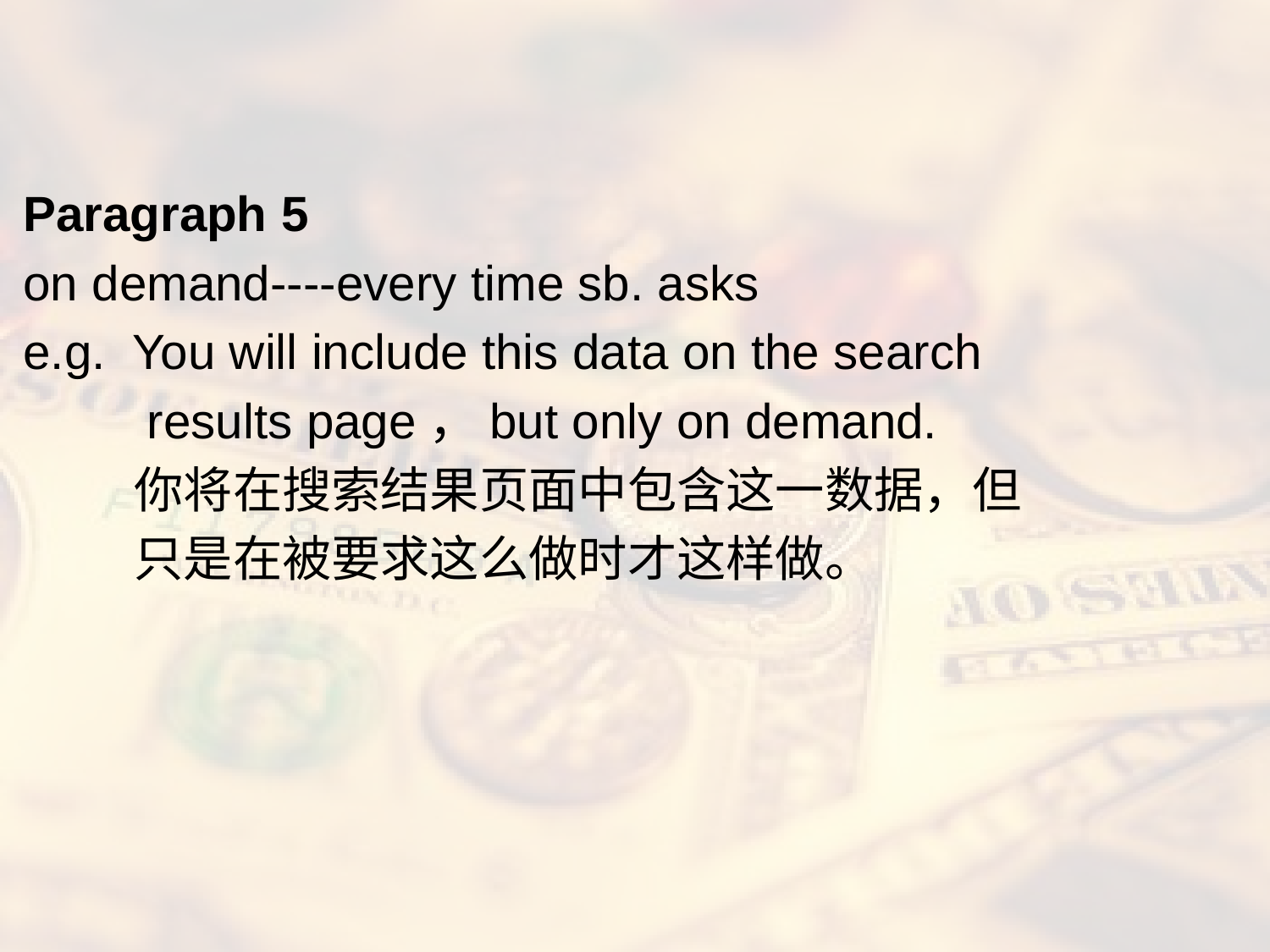

#
Paragraph 5
on demand----every time sb. asks
e.g.  You will include this data on the search
         results page，but only on demand.
         你将在搜索结果页面中包含这一数据，但
         只是在被要求这么做时才这样做。